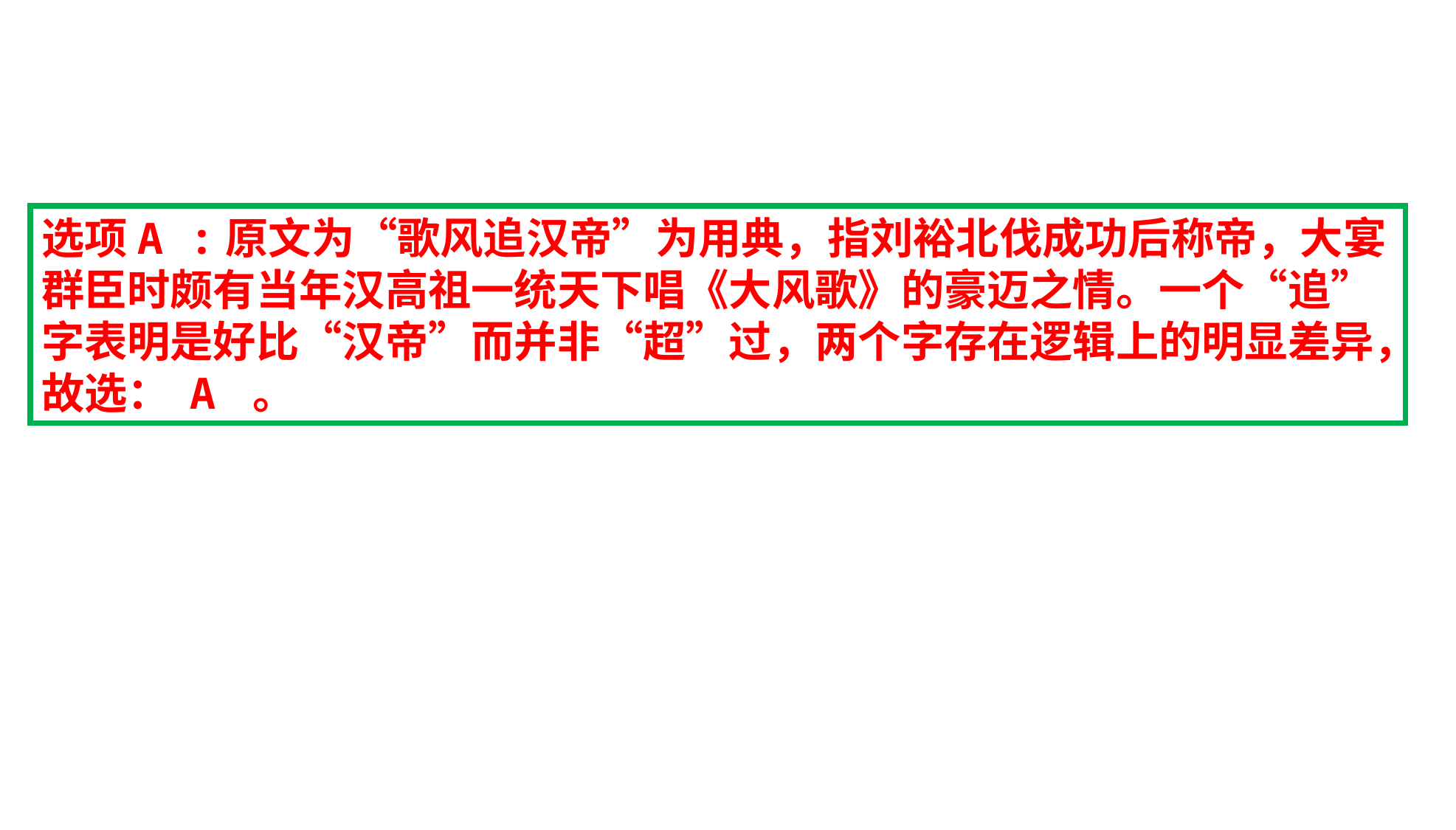

选项A :原文为“歌风追汉帝”为用典，指刘裕北伐成功后称帝，大宴群臣时颇有当年汉高祖一统天下唱《大风歌》的豪迈之情。一个“追”字表明是好比“汉帝”而并非“超”过，两个字存在逻辑上的明显差异，故选： A 。